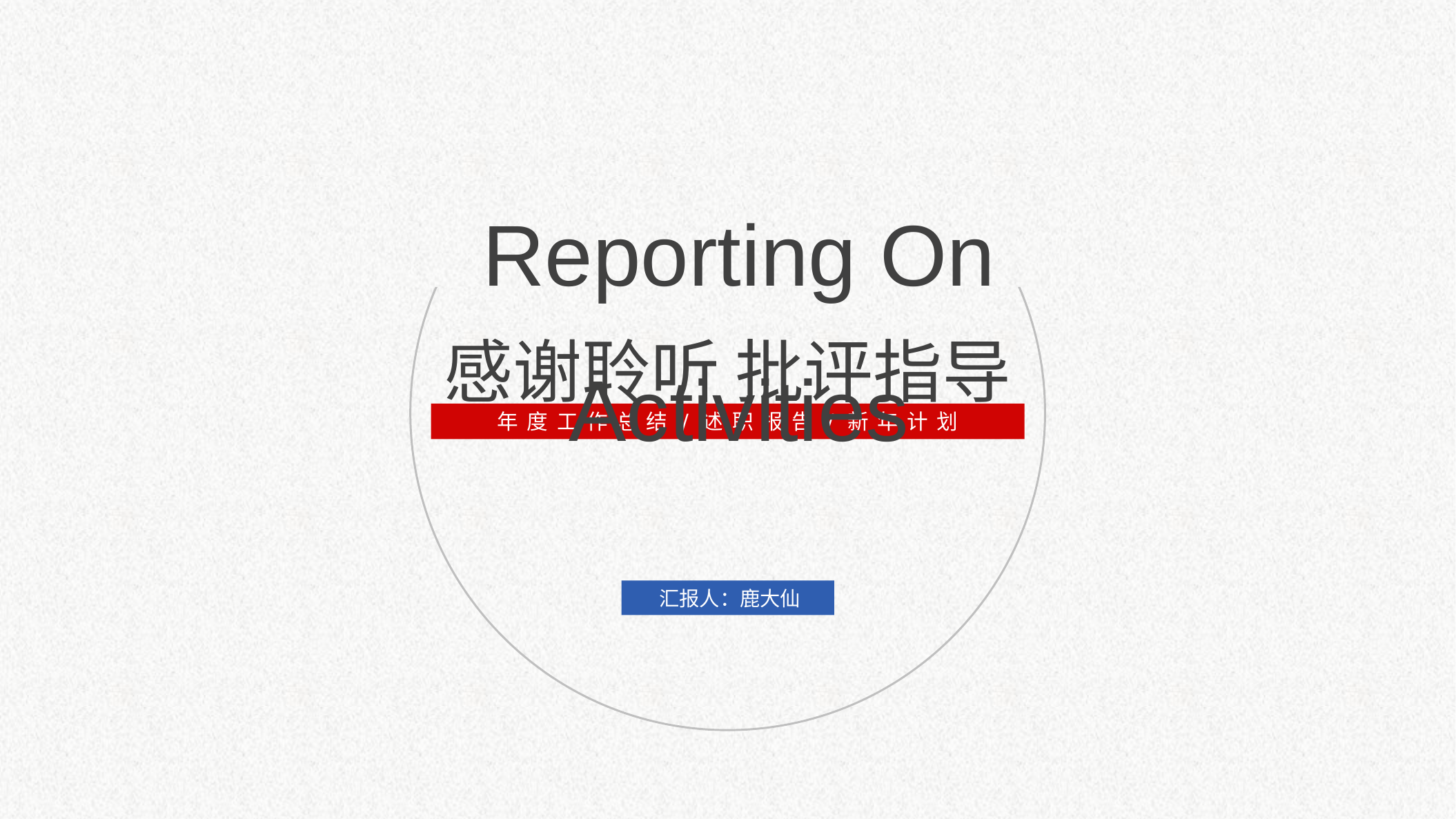

Reporting On Activities
感谢聆听 批评指导

年度工作总结/述职报告/新年计划
汇报人：鹿大仙